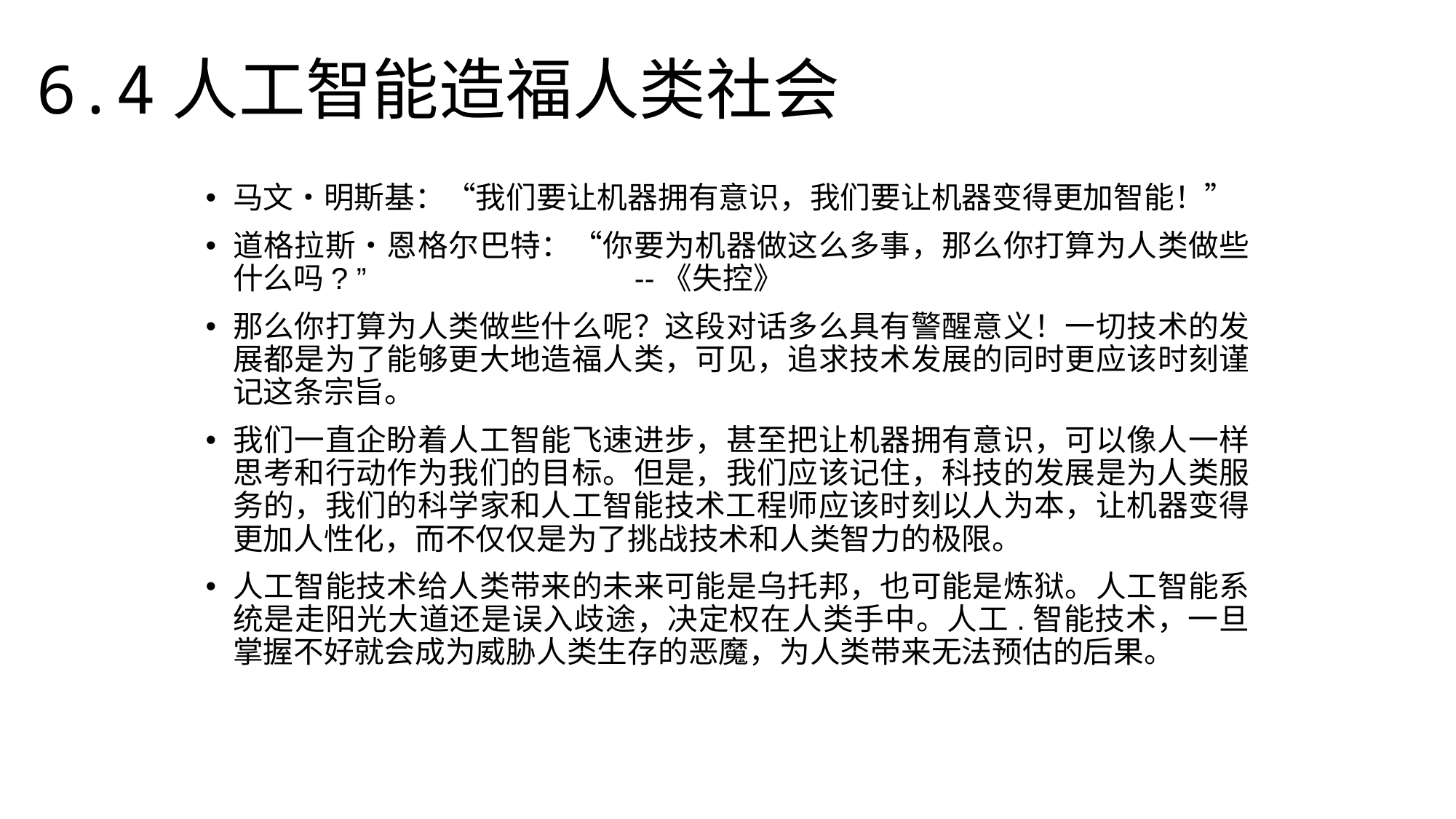

6.4人工智能造福人类社会

马文•明斯基：“我们要让机器拥有意识，我们要让机器变得更加智能！”
道格拉斯•恩格尔巴特：“你要为机器做这么多事，那么你打算为人类做些什么吗? ”                                --《失控》
那么你打算为人类做些什么呢？这段对话多么具有警醒意义！一切技术的发展都是为了能够更大地造福人类，可见，追求技术发展的同时更应该时刻谨记这条宗旨。
我们一直企盼着人工智能飞速进步，甚至把让机器拥有意识，可以像人一样思考和行动作为我们的目标。但是，我们应该记住，科技的发展是为人类服务的，我们的科学家和人工智能技术工程师应该时刻以人为本，让机器变得更加人性化，而不仅仅是为了挑战技术和人类智力的极限。
人工智能技术给人类带来的未来可能是乌托邦，也可能是炼狱。人工智能系统是走阳光大道还是误入歧途，决定权在人类手中。人工.智能技术，一旦掌握不好就会成为威胁人类生存的恶魔，为人类带来无法预估的后果。